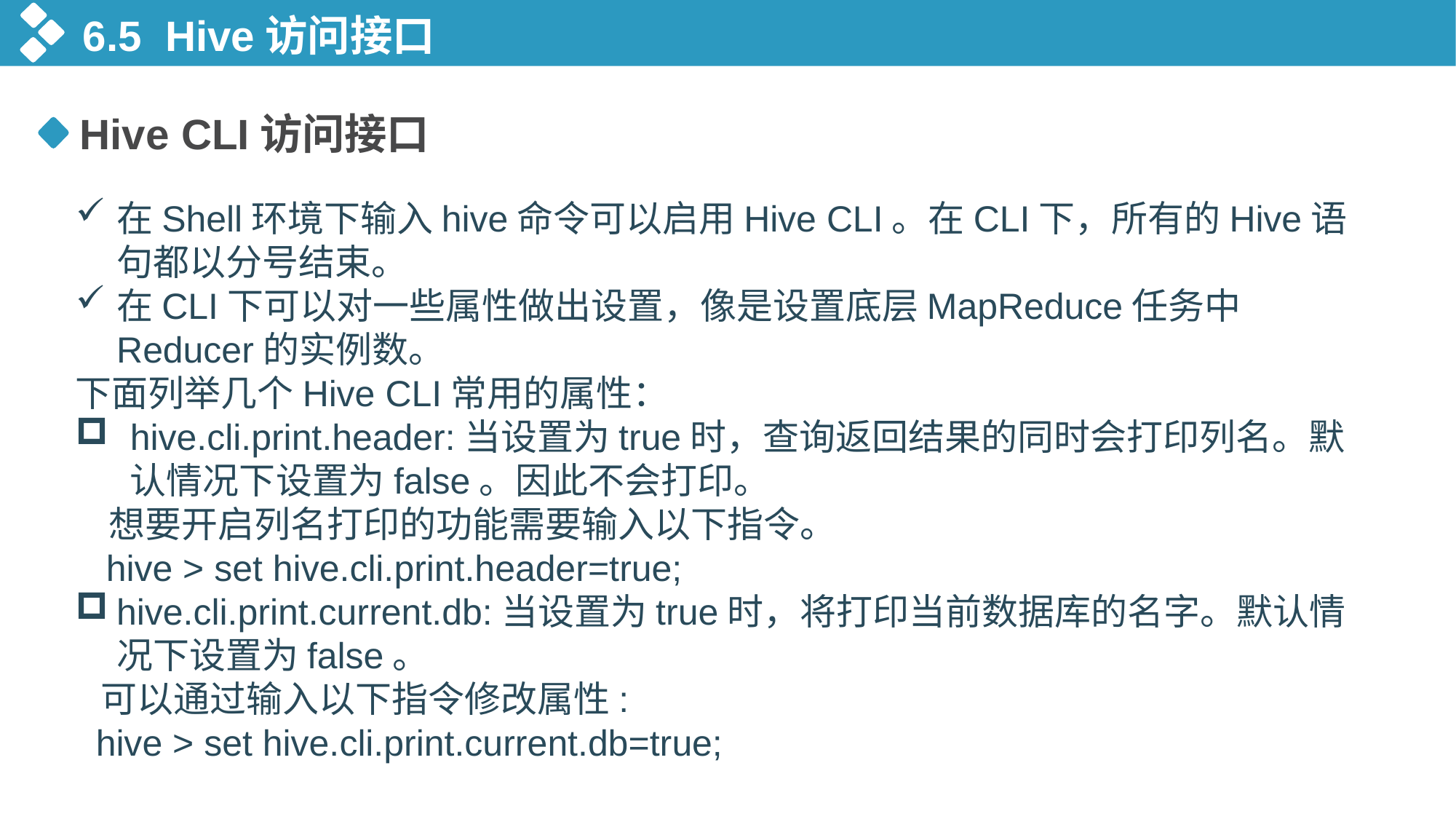

6.5  Hive访问接口
Hive CLI访问接口

在Shell环境下输入hive命令可以启用Hive CLI。在CLI下，所有的Hive语句都以分号结束。
在CLI下可以对一些属性做出设置，像是设置底层MapReduce任务中Reducer的实例数。
下面列举几个Hive CLI常用的属性：
hive.cli.print.header:当设置为true时，查询返回结果的同时会打印列名。默认情况下设置为false。因此不会打印。
   想要开启列名打印的功能需要输入以下指令。
   hive > set hive.cli.print.header=true;
hive.cli.print.current.db:当设置为true时，将打印当前数据库的名字。默认情况下设置为false。
  可以通过输入以下指令修改属性:
  hive > set hive.cli.print.current.db=true;